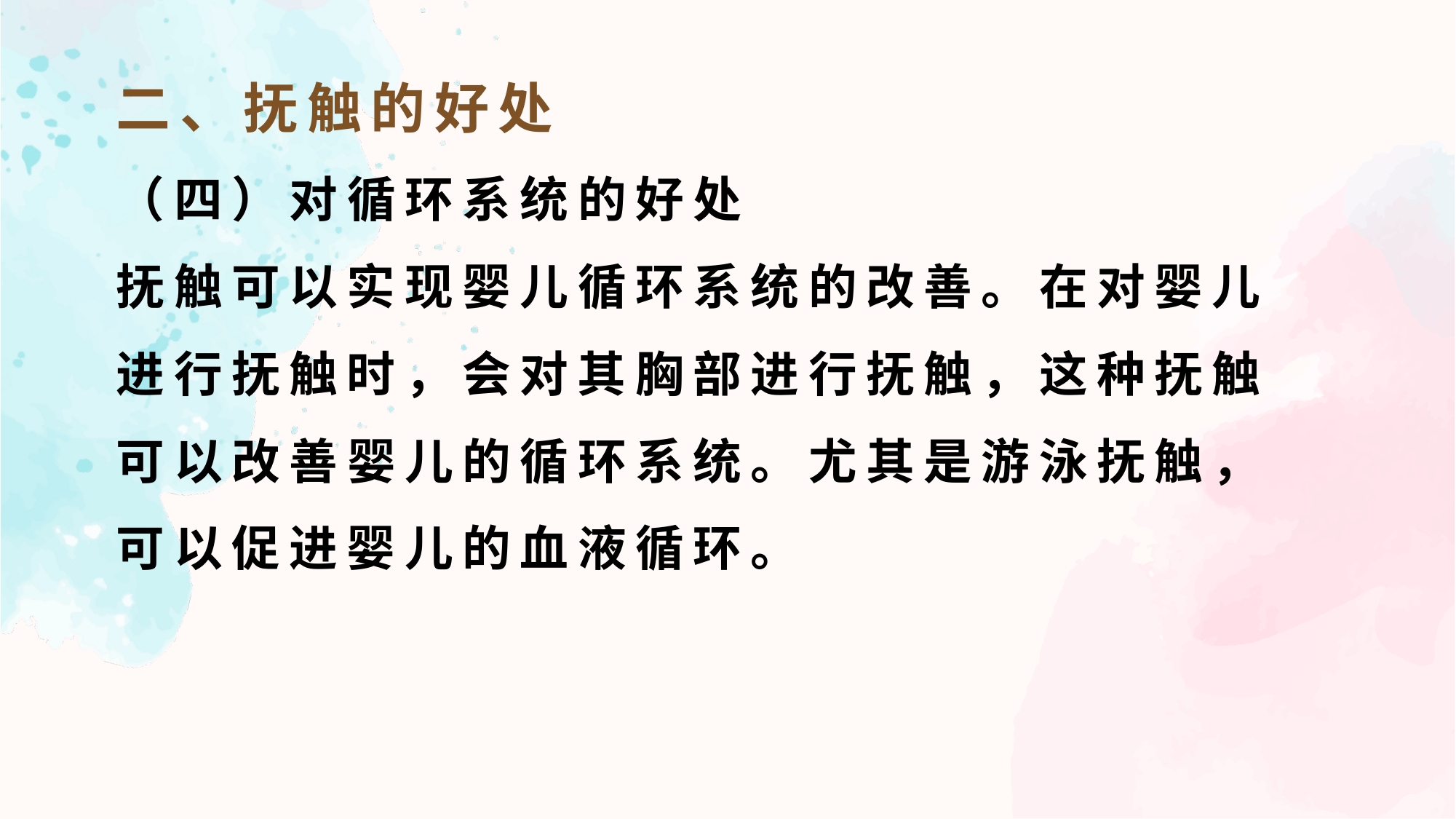

二、抚触的好处
（四）对循环系统的好处
抚触可以实现婴儿循环系统的改善。在对婴儿进行抚触时，会对其胸部进行抚触，这种抚触可以改善婴儿的循环系统。尤其是游泳抚触，可以促进婴儿的血液循环。